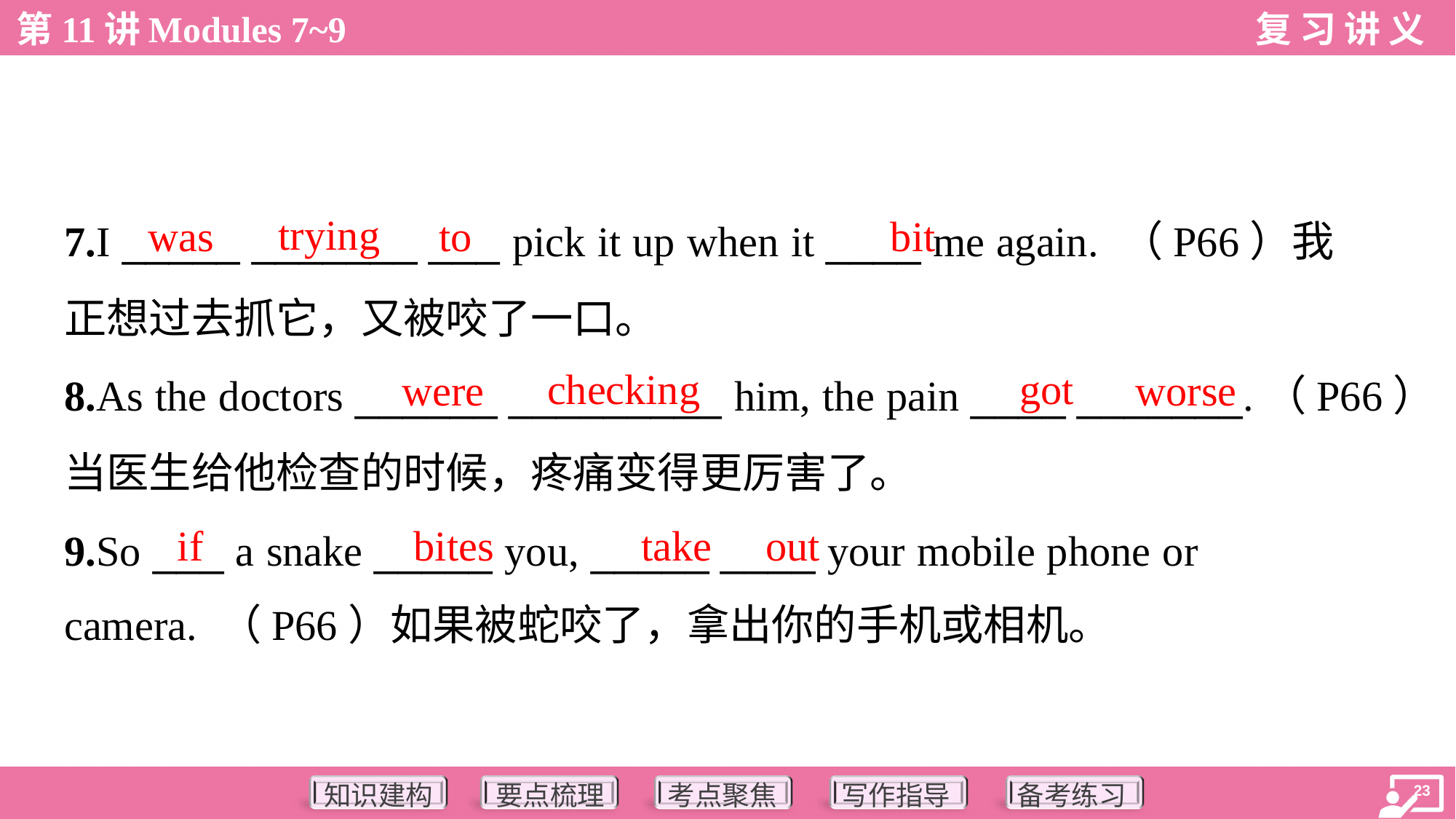

trying
was
to
bit
7.I _____ _______ ___ pick it up when it ____ me again. （P66）我
正想过去抓它，又被咬了一口。
8.As the doctors ______ _________ him, the pain ____ _______.（P66）
当医生给他检查的时候，疼痛变得更厉害了。
9.So ___ a snake _____ you, _____ ____ your mobile phone or
camera. （P66）如果被蛇咬了，拿出你的手机或相机。
checking
got
were
worse
if
bites
take
out